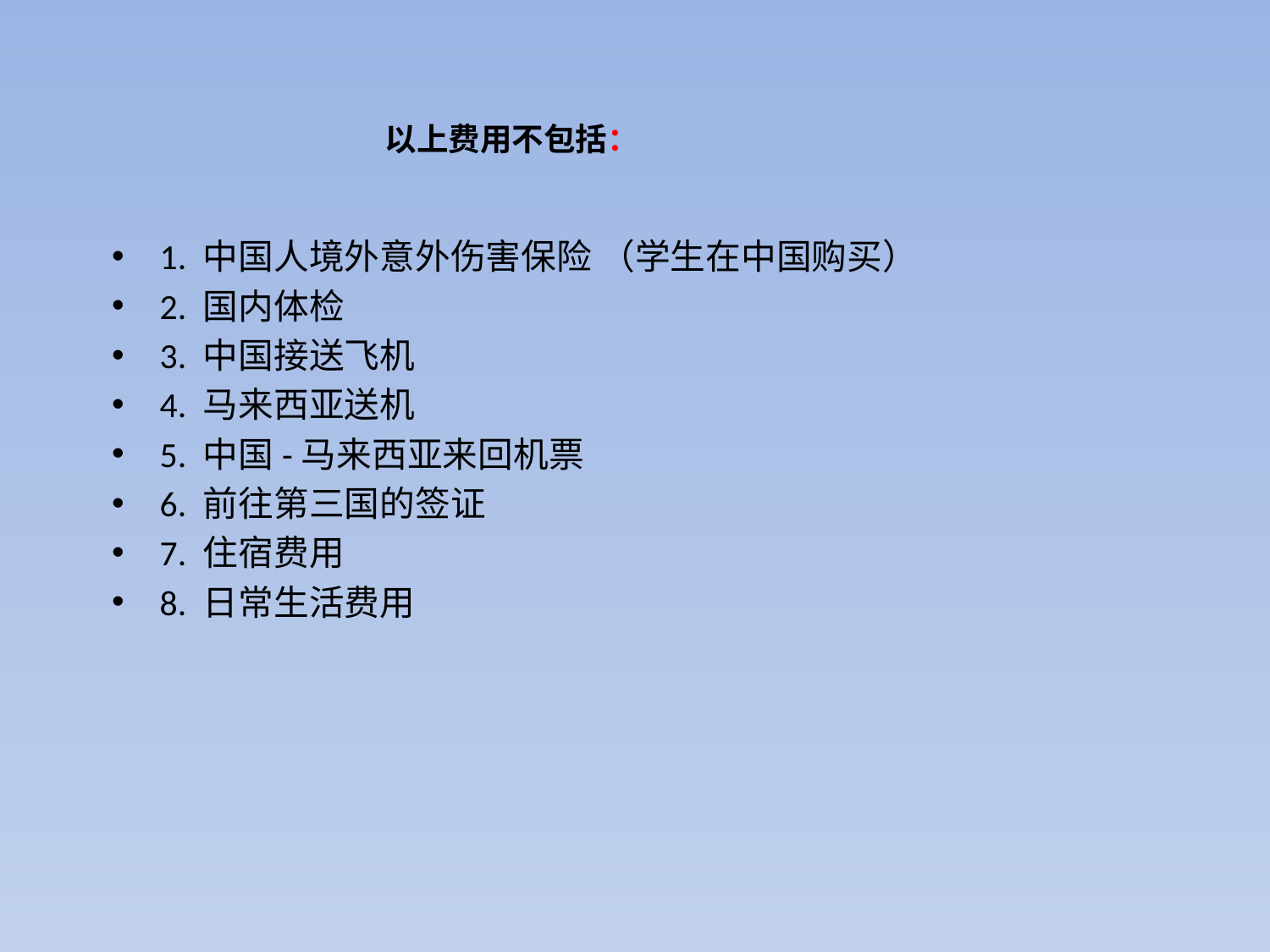

# 以上费用不包括：
1. 中国⼈境外意外伤害保险 （学生在中国购买）
2. 国内体检
3. 中国接送飞机
4. 马来西亚送机
5. 中国-马来西亚来回机票
6. 前往第三国的签证
7. 住宿费用
8. 日常⽣活费用